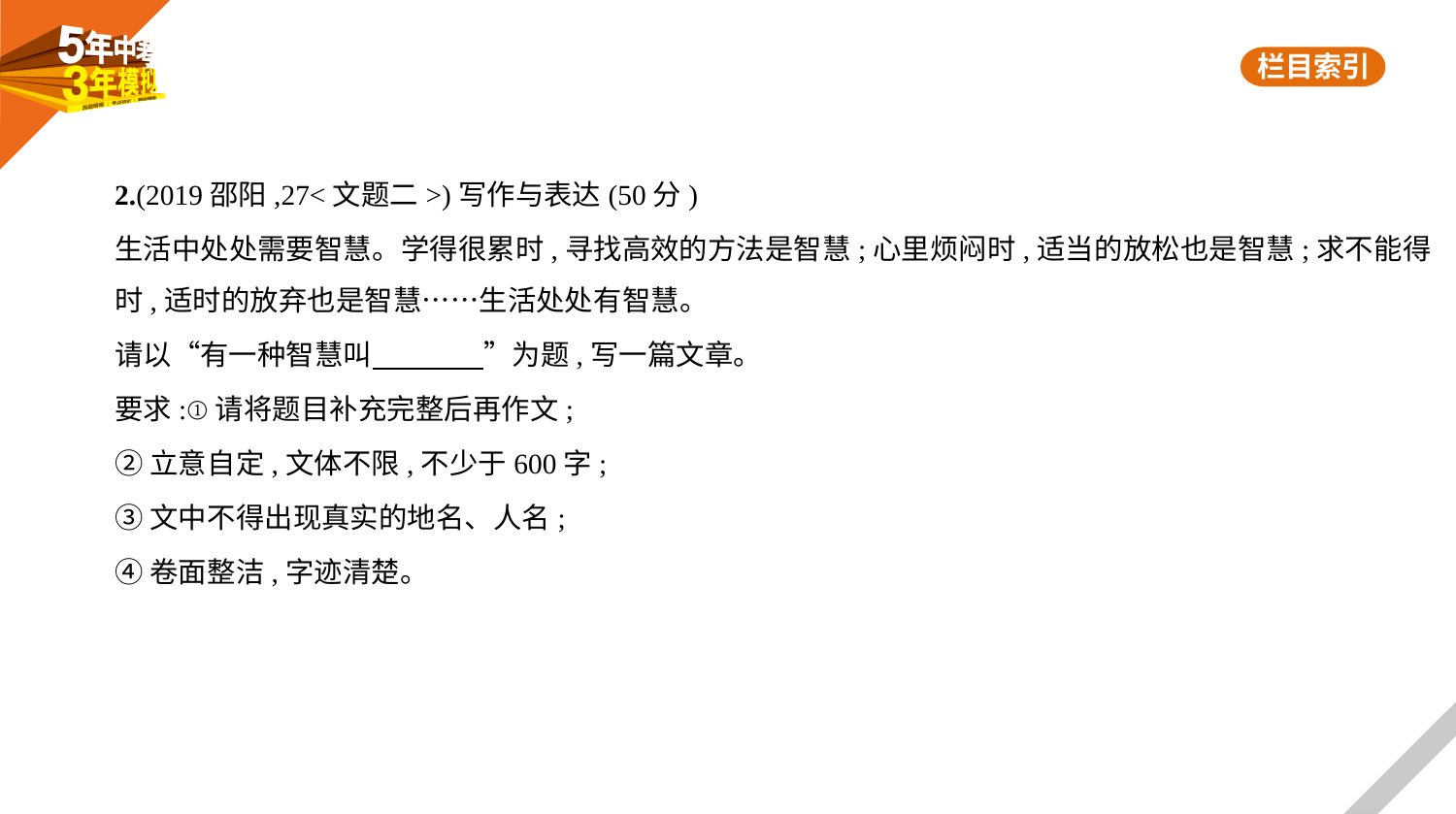

2.(2019邵阳,27<文题二>)写作与表达(50分)
生活中处处需要智慧。学得很累时,寻找高效的方法是智慧;心里烦闷时,适当的放松也是智慧;求不能得
时,适时的放弃也是智慧……生活处处有智慧。
请以“有一种智慧叫　　　    ”为题,写一篇文章。
要求:①请将题目补充完整后再作文;
②立意自定,文体不限,不少于600字;
③文中不得出现真实的地名、人名;
④卷面整洁,字迹清楚。